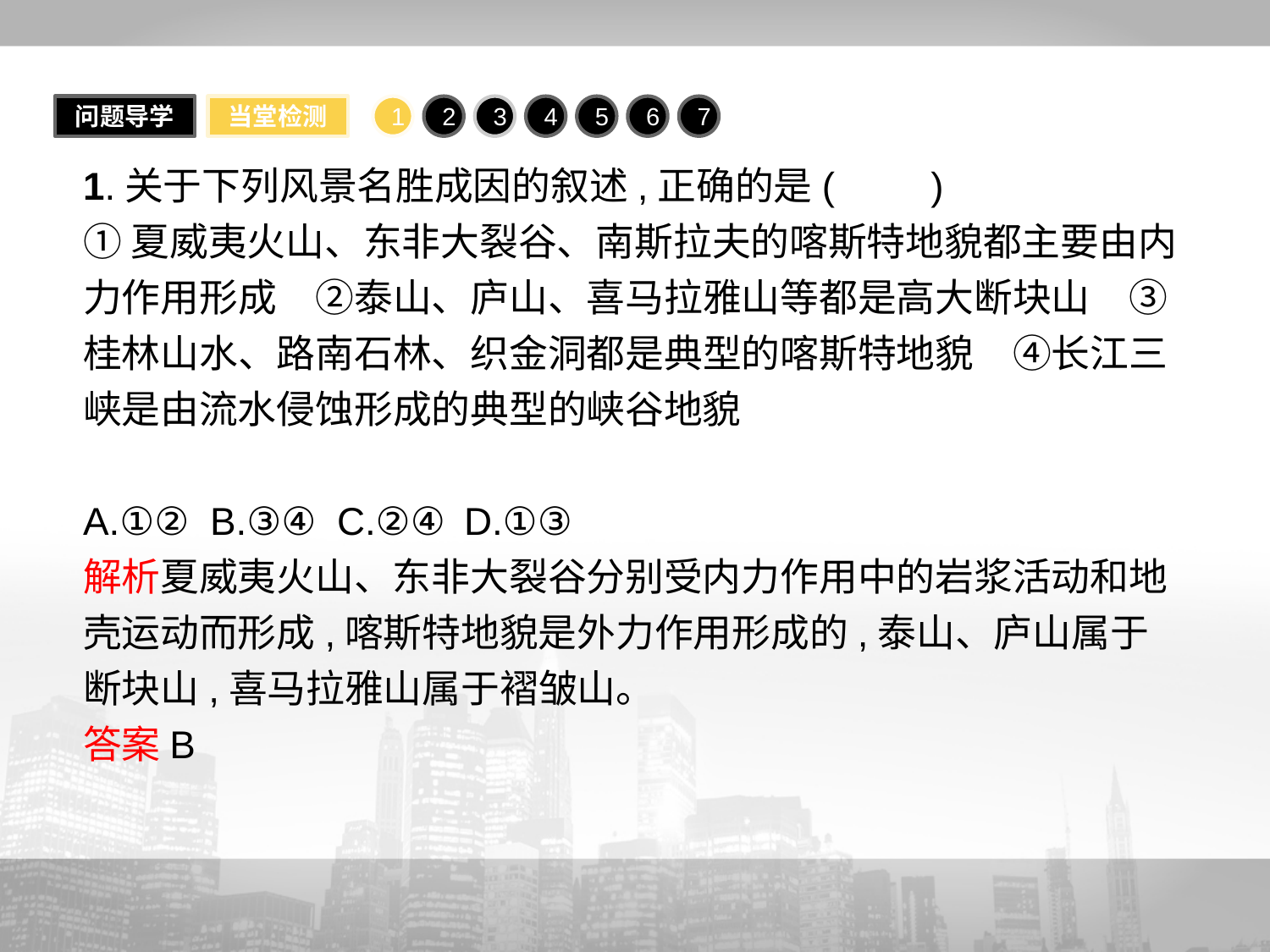

问题导学
当堂检测
1
2
3
4
5
6
7
1.关于下列风景名胜成因的叙述,正确的是(　　)
①夏威夷火山、东非大裂谷、南斯拉夫的喀斯特地貌都主要由内力作用形成　②泰山、庐山、喜马拉雅山等都是高大断块山　③桂林山水、路南石林、织金洞都是典型的喀斯特地貌　④长江三峡是由流水侵蚀形成的典型的峡谷地貌

A.①②	B.③④	C.②④	D.①③
解析夏威夷火山、东非大裂谷分别受内力作用中的岩浆活动和地壳运动而形成,喀斯特地貌是外力作用形成的,泰山、庐山属于断块山,喜马拉雅山属于褶皱山。
答案B